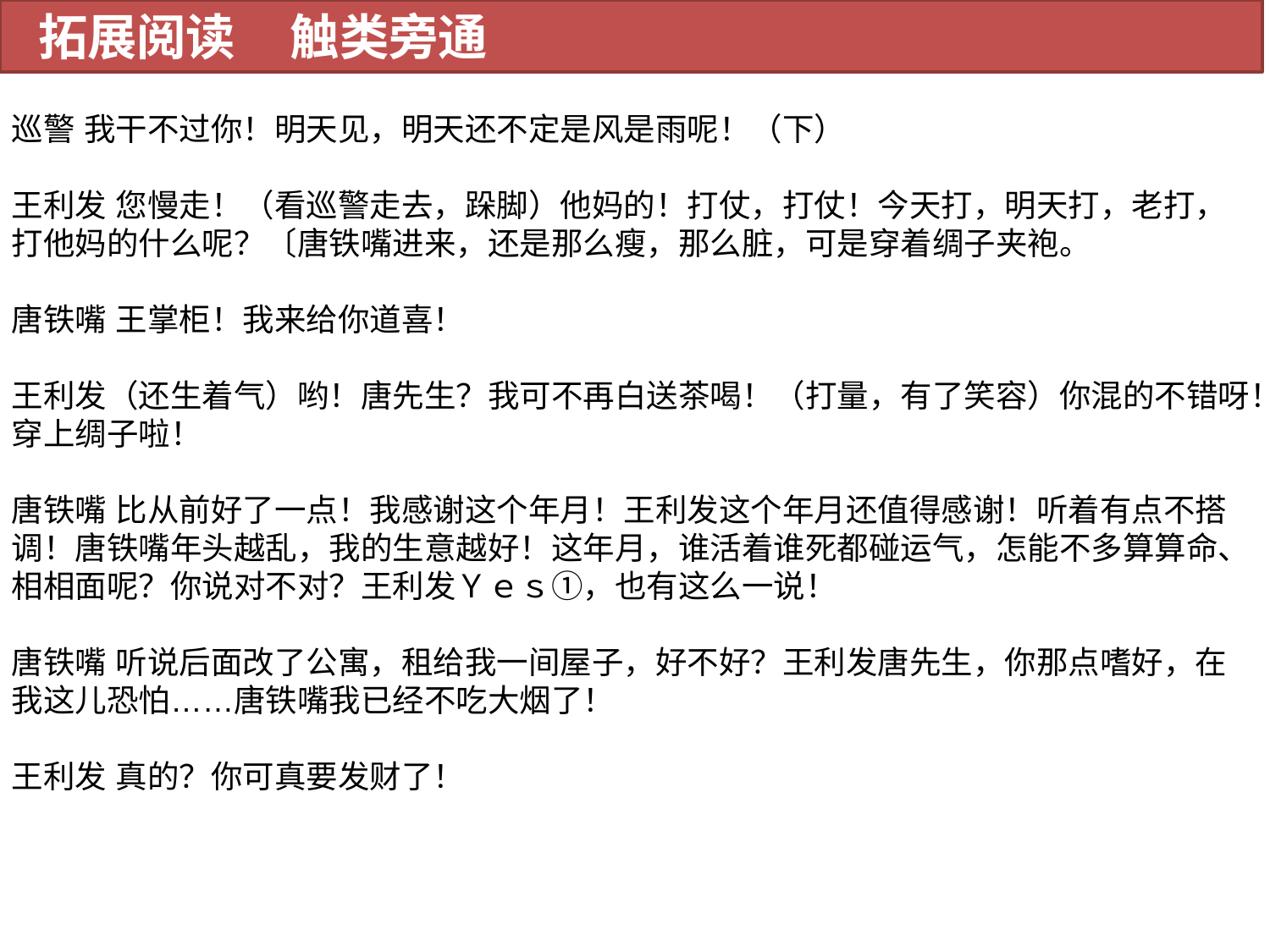

拓展阅读    触类旁通
巡警 我干不过你！明天见，明天还不定是风是雨呢！（下）

王利发 您慢走！（看巡警走去，跺脚）他妈的！打仗，打仗！今天打，明天打，老打，打他妈的什么呢？〔唐铁嘴进来，还是那么瘦，那么脏，可是穿着绸子夹袍。

唐铁嘴 王掌柜！我来给你道喜！

王利发（还生着气）哟！唐先生？我可不再白送茶喝！（打量，有了笑容）你混的不错呀！穿上绸子啦！

唐铁嘴 比从前好了一点！我感谢这个年月！王利发这个年月还值得感谢！听着有点不搭调！唐铁嘴年头越乱，我的生意越好！这年月，谁活着谁死都碰运气，怎能不多算算命、相相面呢？你说对不对？王利发Ｙｅｓ①，也有这么一说！

唐铁嘴 听说后面改了公寓，租给我一间屋子，好不好？王利发唐先生，你那点嗜好，在我这儿恐怕……唐铁嘴我已经不吃大烟了！

王利发 真的？你可真要发财了！